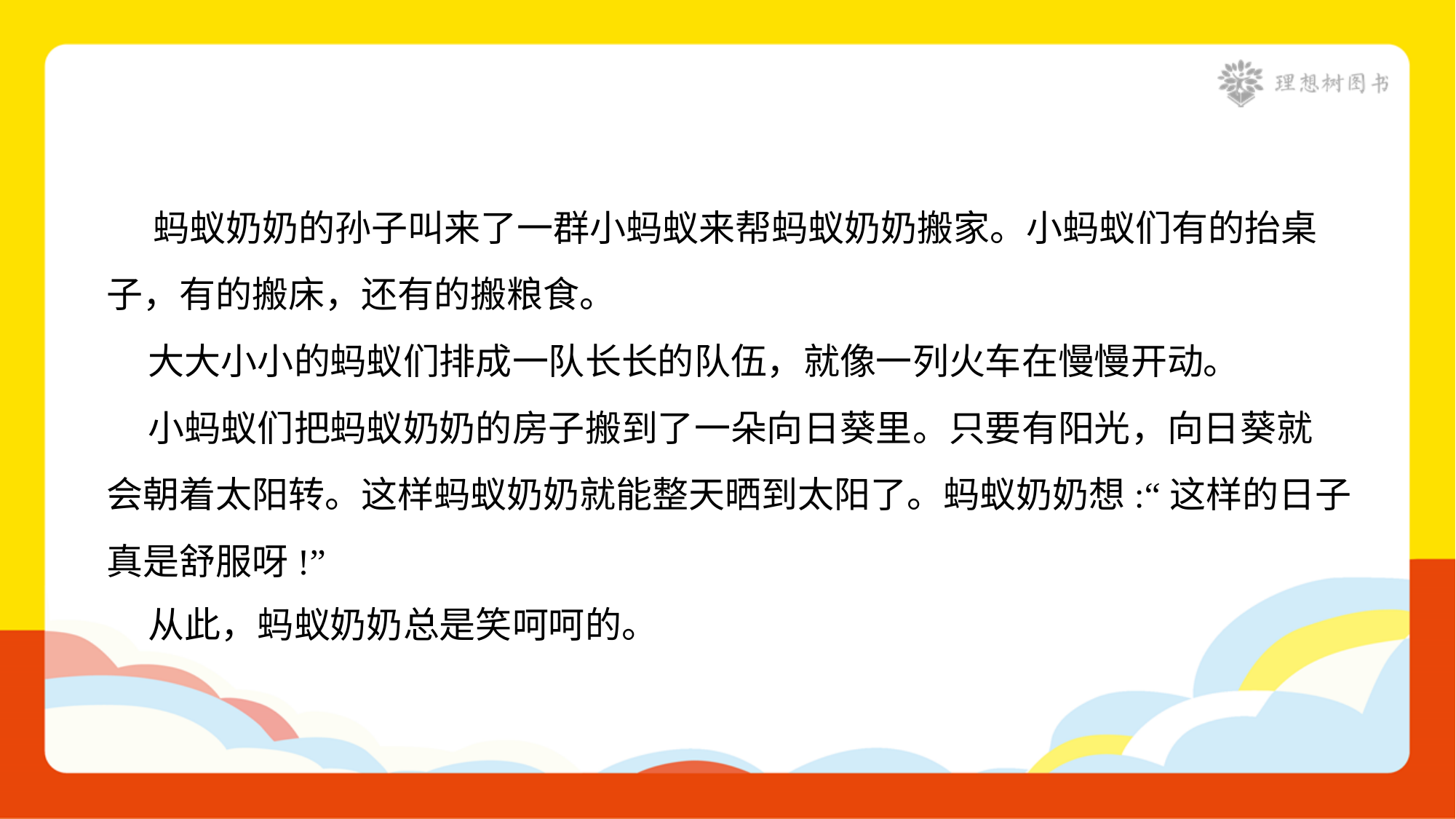

蚂蚁奶奶的孙子叫来了一群小蚂蚁来帮蚂蚁奶奶搬家。小蚂蚁们有的抬桌
子，有的搬床，还有的搬粮食。
    大大小小的蚂蚁们排成一队长长的队伍，就像一列火车在慢慢开动。
    小蚂蚁们把蚂蚁奶奶的房子搬到了一朵向日葵里。只要有阳光，向日葵就
会朝着太阳转。这样蚂蚁奶奶就能整天晒到太阳了。蚂蚁奶奶想:“这样的日子
真是舒服呀!”
    从此，蚂蚁奶奶总是笑呵呵的。